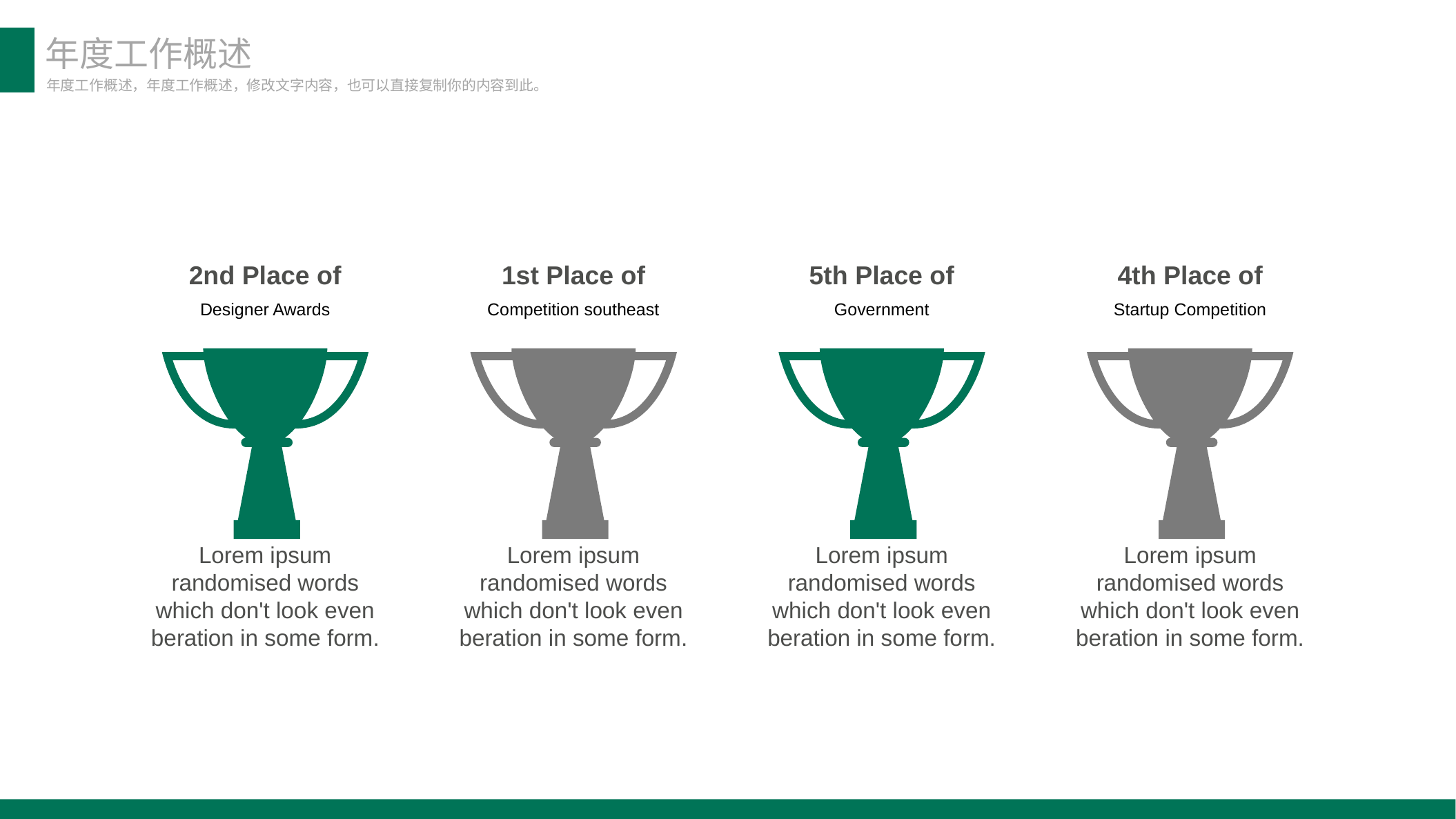

年度工作概述
年度工作概述，年度工作概述，修改文字内容，也可以直接复制你的内容到此。
2nd Place of
1st Place of
5th Place of
4th Place of
Designer Awards
Competition southeast
Government
Startup Competition

Lorem ipsum randomised words which don't look even beration in some form.
Lorem ipsum randomised words which don't look even beration in some form.
Lorem ipsum randomised words which don't look even beration in some form.
Lorem ipsum randomised words which don't look even beration in some form.